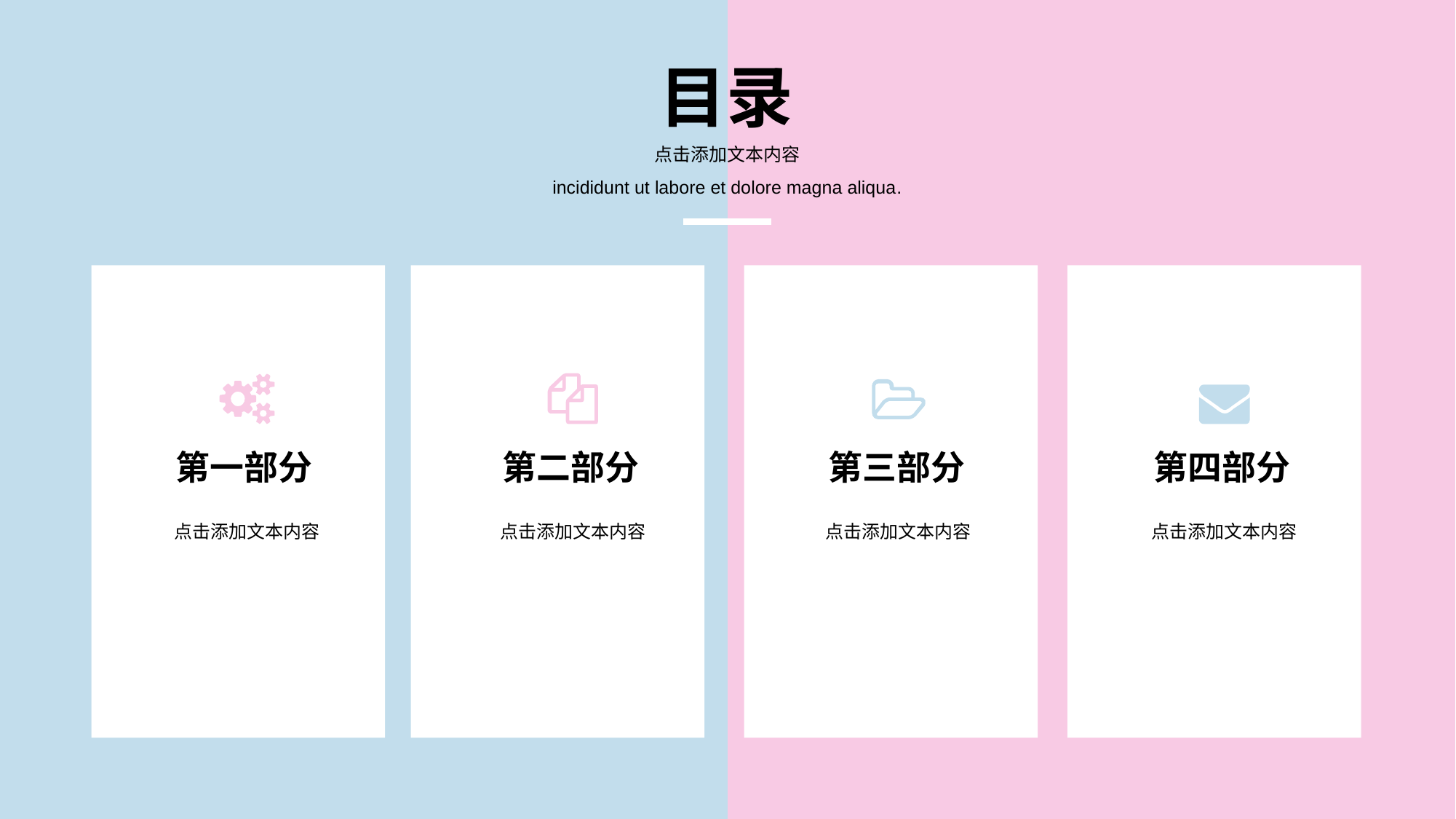

目录
点击添加文本内容
incididunt ut labore et dolore magna aliqua.

第四部分
第一部分
第二部分
第三部分
点击添加文本内容
点击添加文本内容
点击添加文本内容
点击添加文本内容